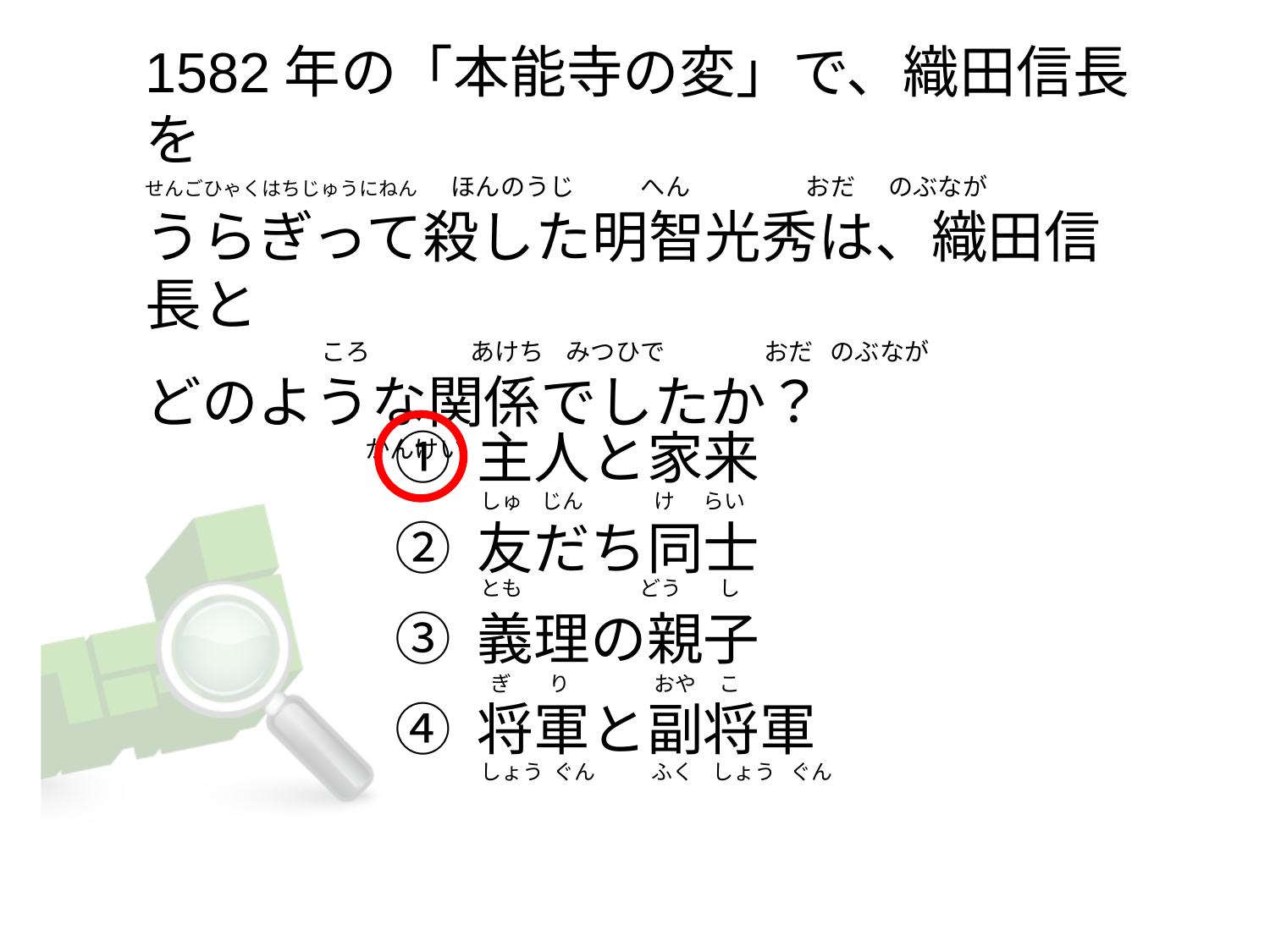

# 1582年の「本能寺の変」で、織田信長を せんごひゃくはちじゅうにねん      ほんのうじ            へん                     おだ      のぶなが うらぎって殺した明智光秀は、織田信長と                                 ころ                  あけち    みつひで                  おだ   のぶなが           どのような関係でしたか？                                　　かんけい

① 主人と家来
② 友だち同士
③ 義理の親子
④ 将軍と副将軍
しゅ    じん               け      らい
とも                         どう        し
 ぎ        り                  おや     こ
しょう  ぐん            ふく    しょう   ぐん